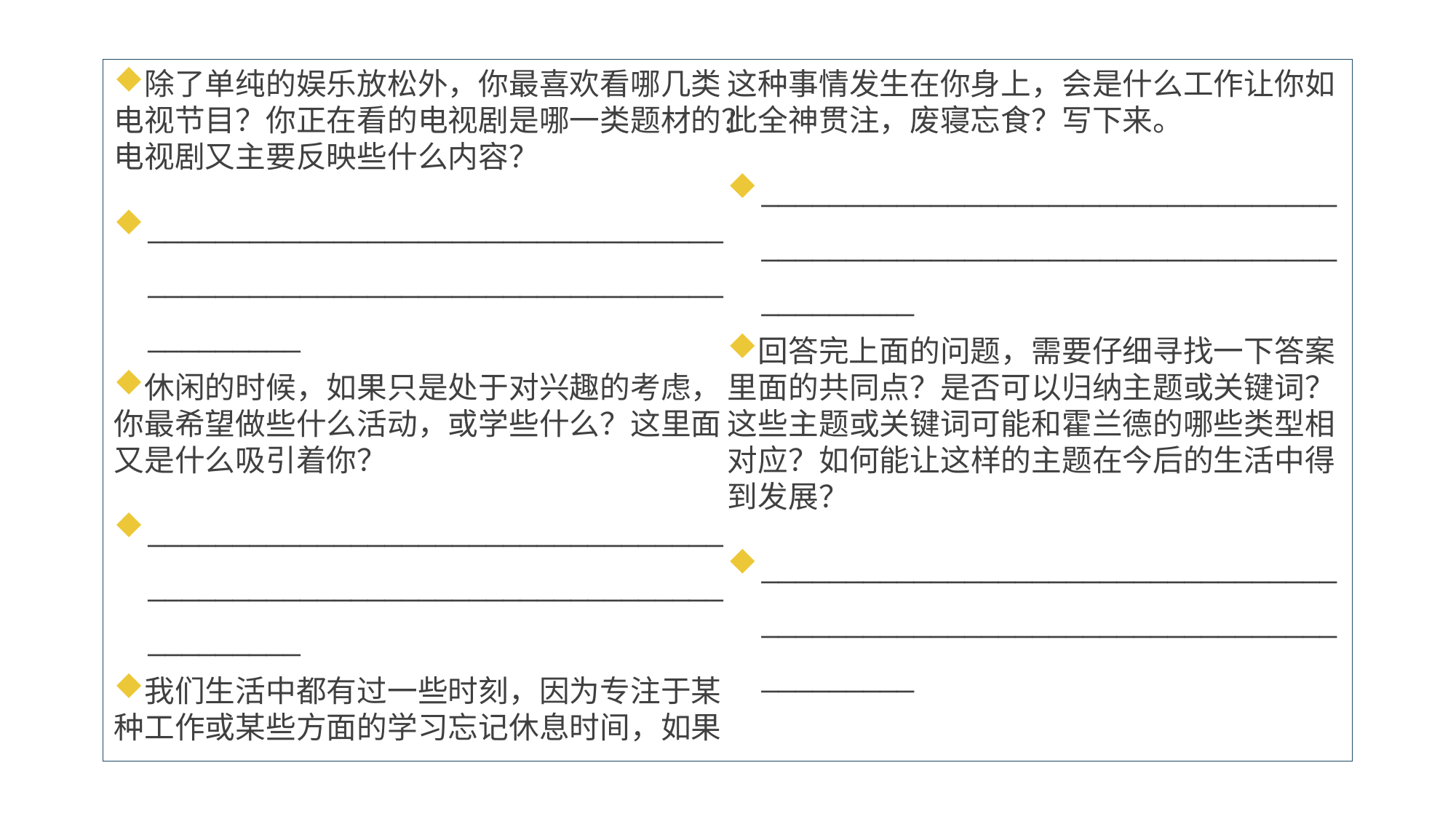

除了单纯的娱乐放松外，你最喜欢看哪几类电视节目？你正在看的电视剧是哪一类题材的？电视剧又主要反映些什么内容？
_____________________________________________________________________________
休闲的时候，如果只是处于对兴趣的考虑，你最希望做些什么活动，或学些什么？这里面又是什么吸引着你？
_____________________________________________________________________________
我们生活中都有过一些时刻，因为专注于某种工作或某些方面的学习忘记休息时间，如果这种事情发生在你身上，会是什么工作让你如此全神贯注，废寝忘食？写下来。
_____________________________________________________________________________
回答完上面的问题，需要仔细寻找一下答案里面的共同点？是否可以归纳主题或关键词？这些主题或关键词可能和霍兰德的哪些类型相对应？如何能让这样的主题在今后的生活中得到发展？
_____________________________________________________________________________